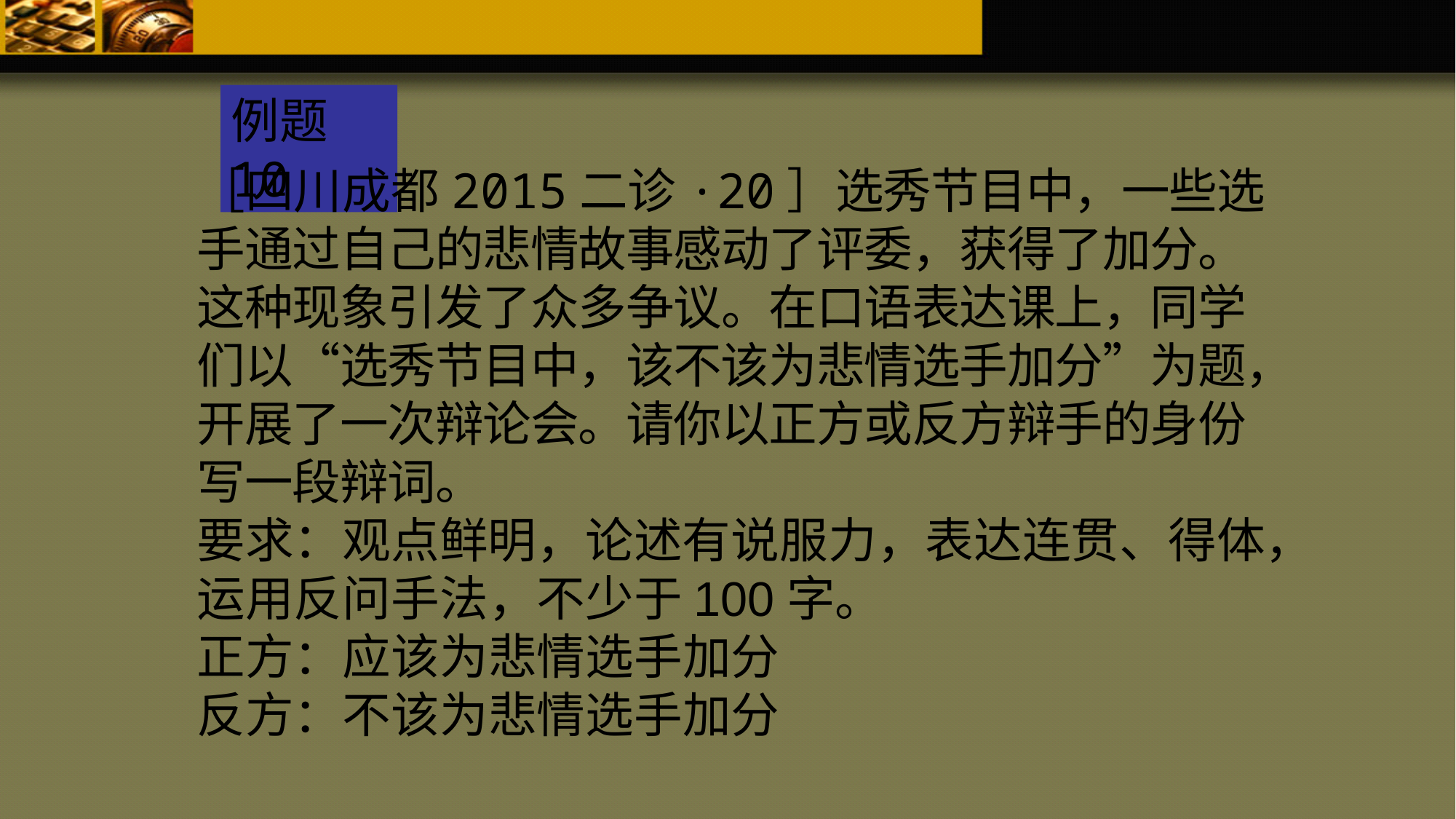

例题10
［四川成都2015二诊·20］选秀节目中，一些选手通过自己的悲情故事感动了评委，获得了加分。这种现象引发了众多争议。在口语表达课上，同学们以“选秀节目中，该不该为悲情选手加分”为题，开展了一次辩论会。请你以正方或反方辩手的身份写一段辩词。
要求：观点鲜明，论述有说服力，表达连贯、得体，运用反问手法，不少于100字。
正方：应该为悲情选手加分
反方：不该为悲情选手加分